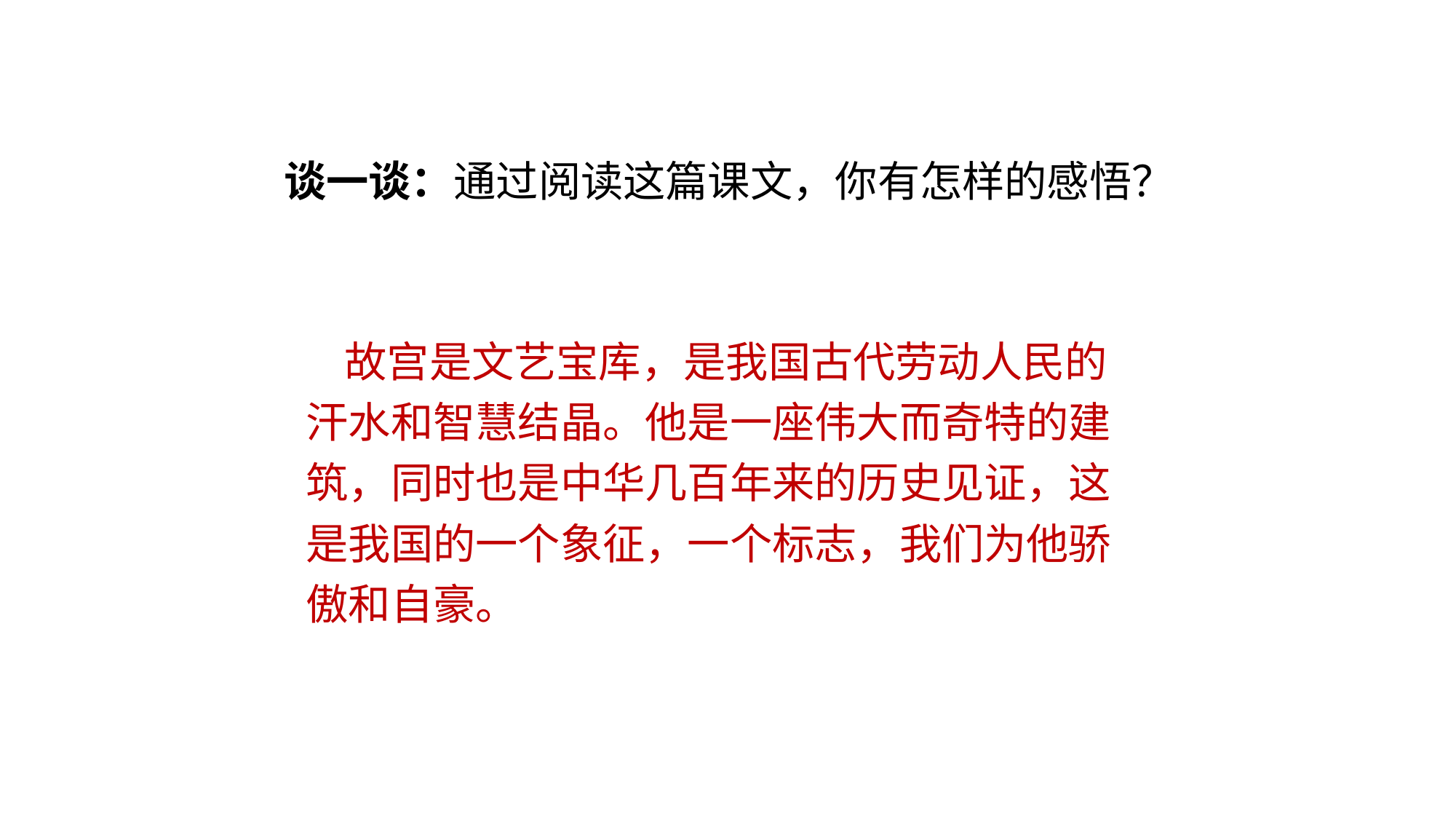

谈一谈：通过阅读这篇课文，你有怎样的感悟？

   故宫是文艺宝库，是我国古代劳动人民的汗水和智慧结晶。他是一座伟大而奇特的建筑，同时也是中华几百年来的历史见证，这是我国的一个象征，一个标志，我们为他骄傲和自豪。